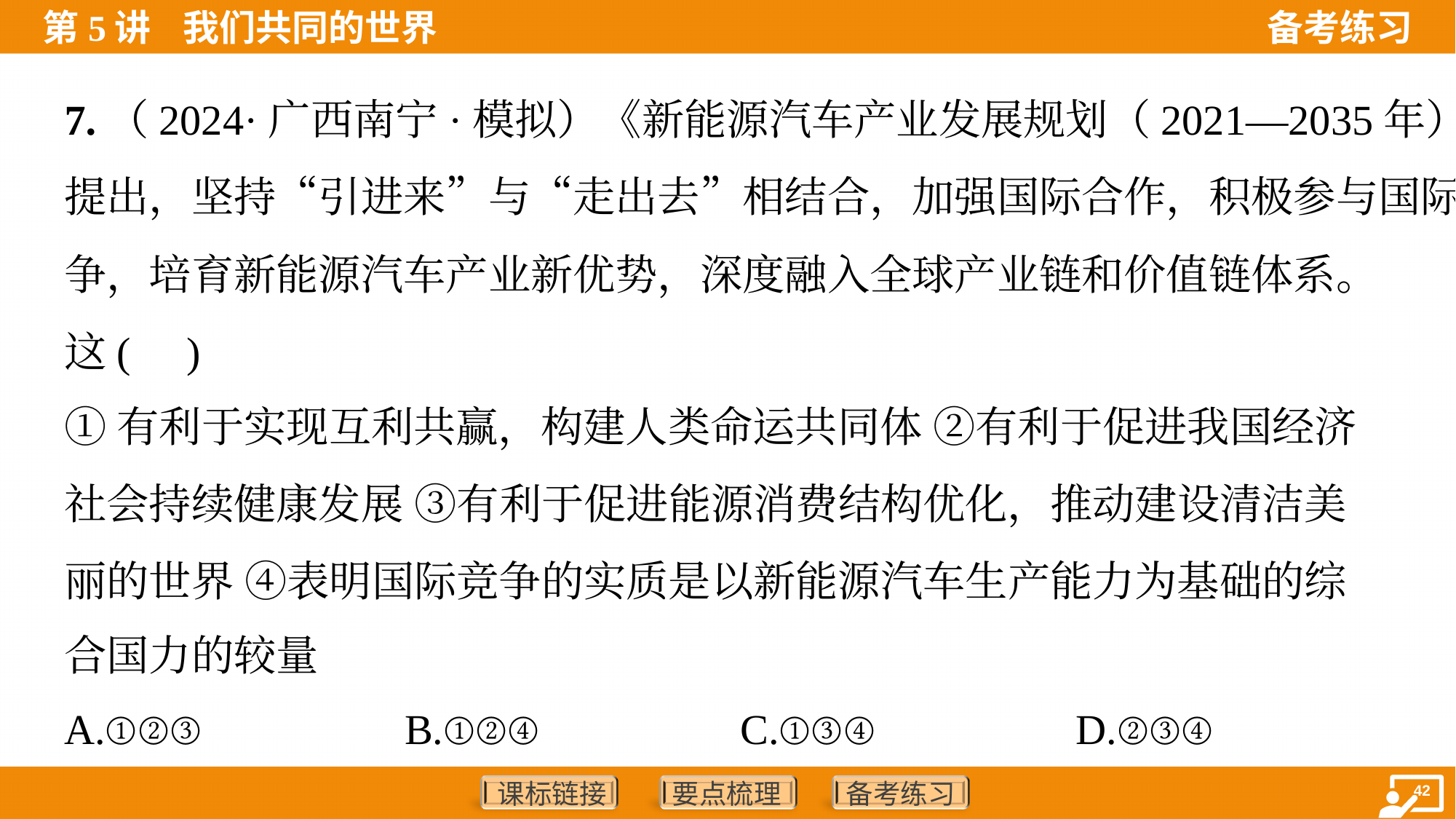

7.（2024·广西南宁·模拟）《新能源汽车产业发展规划（2021—2035年）》
提出，坚持“引进来”与“走出去”相结合，加强国际合作，积极参与国际竞
争，培育新能源汽车产业新优势，深度融入全球产业链和价值链体系。
这(     )
①有利于实现互利共赢，构建人类命运共同体 ②有利于促进我国经济
社会持续健康发展 ③有利于促进能源消费结构优化，推动建设清洁美
丽的世界 ④表明国际竞争的实质是以新能源汽车生产能力为基础的综
合国力的较量
A.①②③	B.①②④	C.①③④	D.②③④